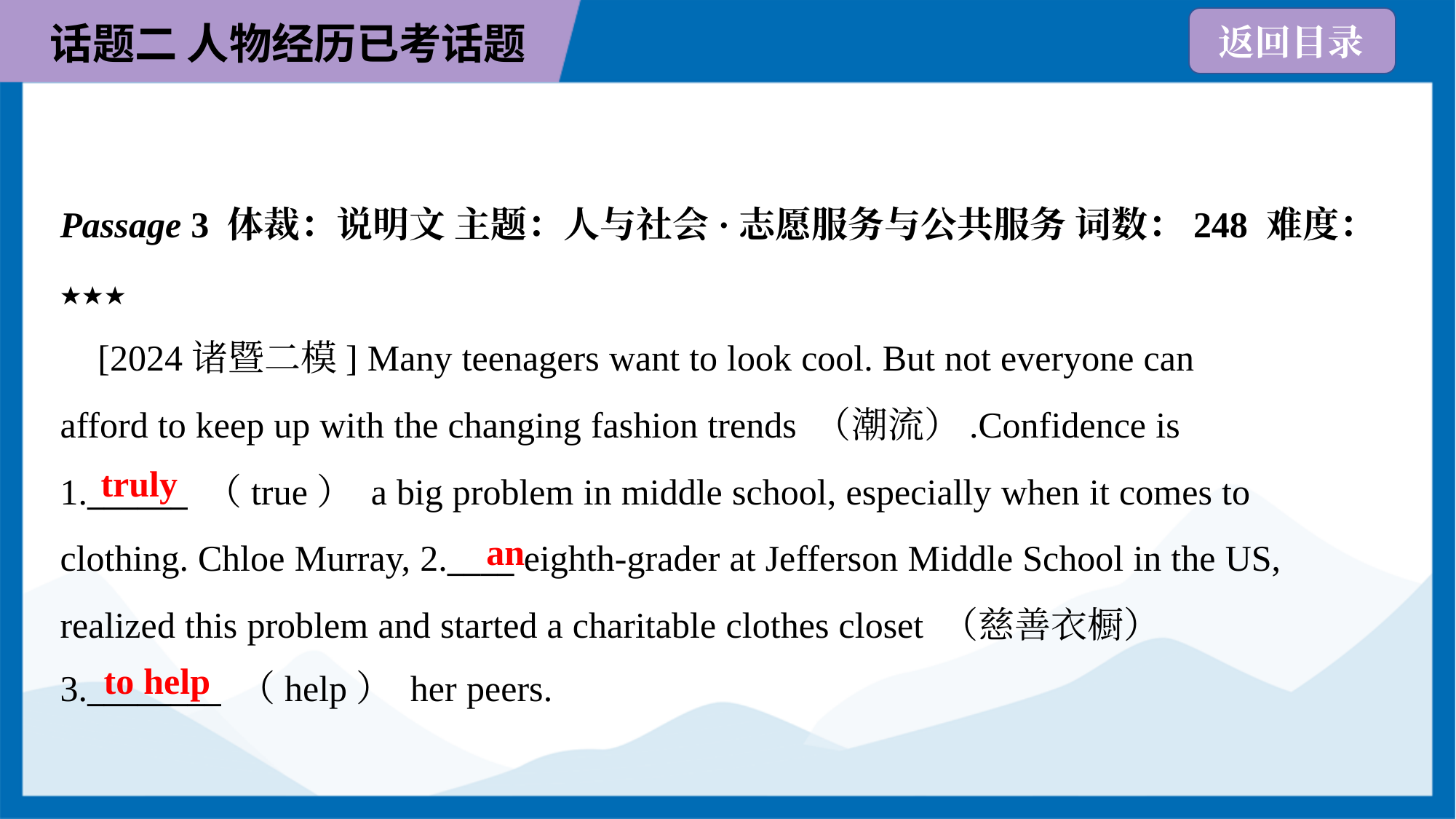

Passage 3 体裁：说明文 主题：人与社会·志愿服务与公共服务 词数：248 难度：
★★★
    [2024诸暨二模] Many teenagers want to look cool. But not everyone can
afford to keep up with the changing fashion trends （潮流）.Confidence is
1.______ （true） a big problem in middle school, especially when it comes to
clothing. Chloe Murray, 2.____ eighth-grader at Jefferson Middle School in the US,
realized this problem and started a charitable clothes closet （慈善衣橱）
3.________ （help） her peers.
truly
an
to help